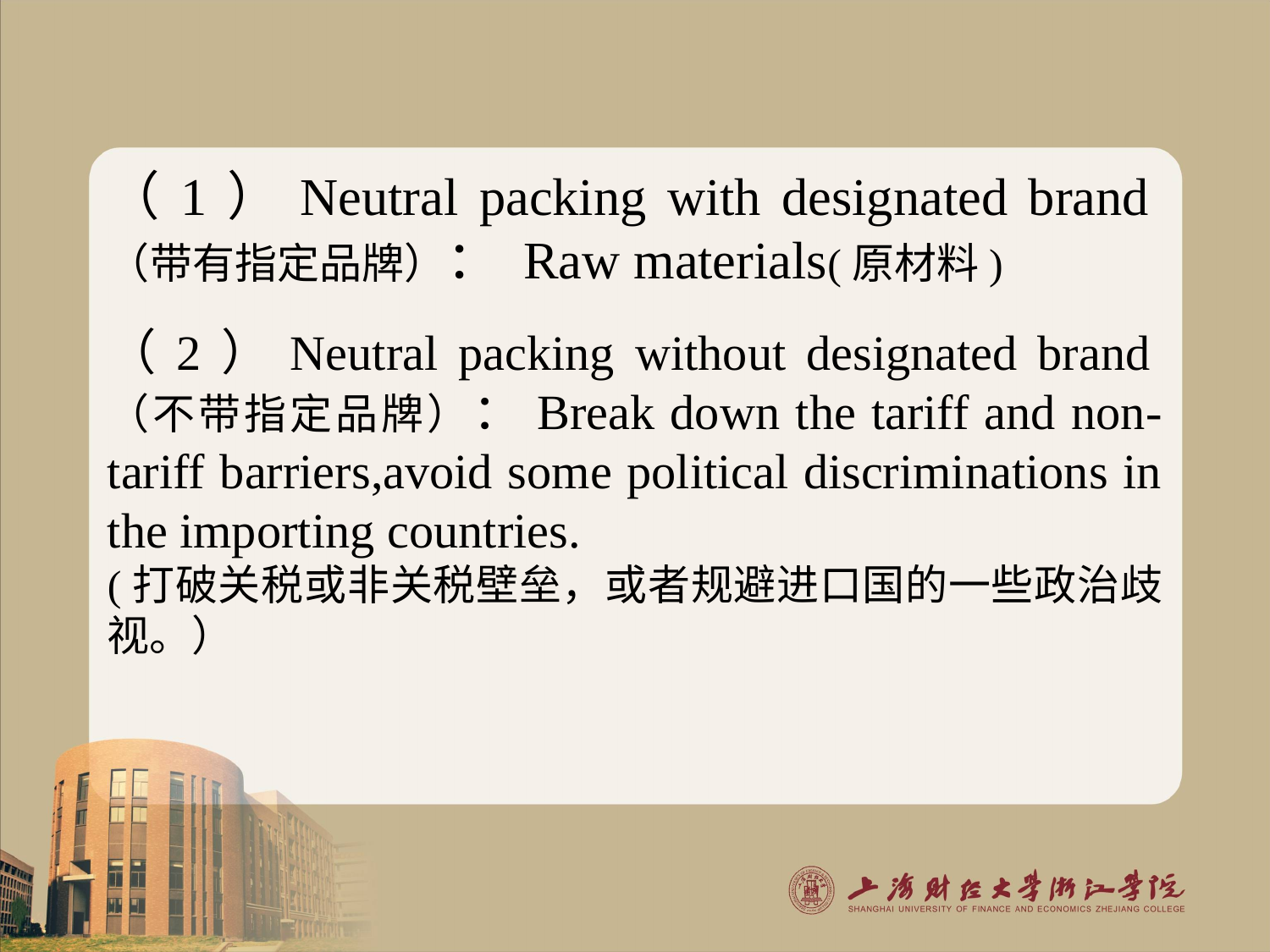

（1）Neutral packing with designated brand（带有指定品牌）： Raw materials(原材料)

（2）Neutral packing without designated brand（不带指定品牌）：Break down the tariff and non-tariff barriers,avoid some political discriminations in the importing countries.
(打破关税或非关税壁垒，或者规避进口国的一些政治歧视。）